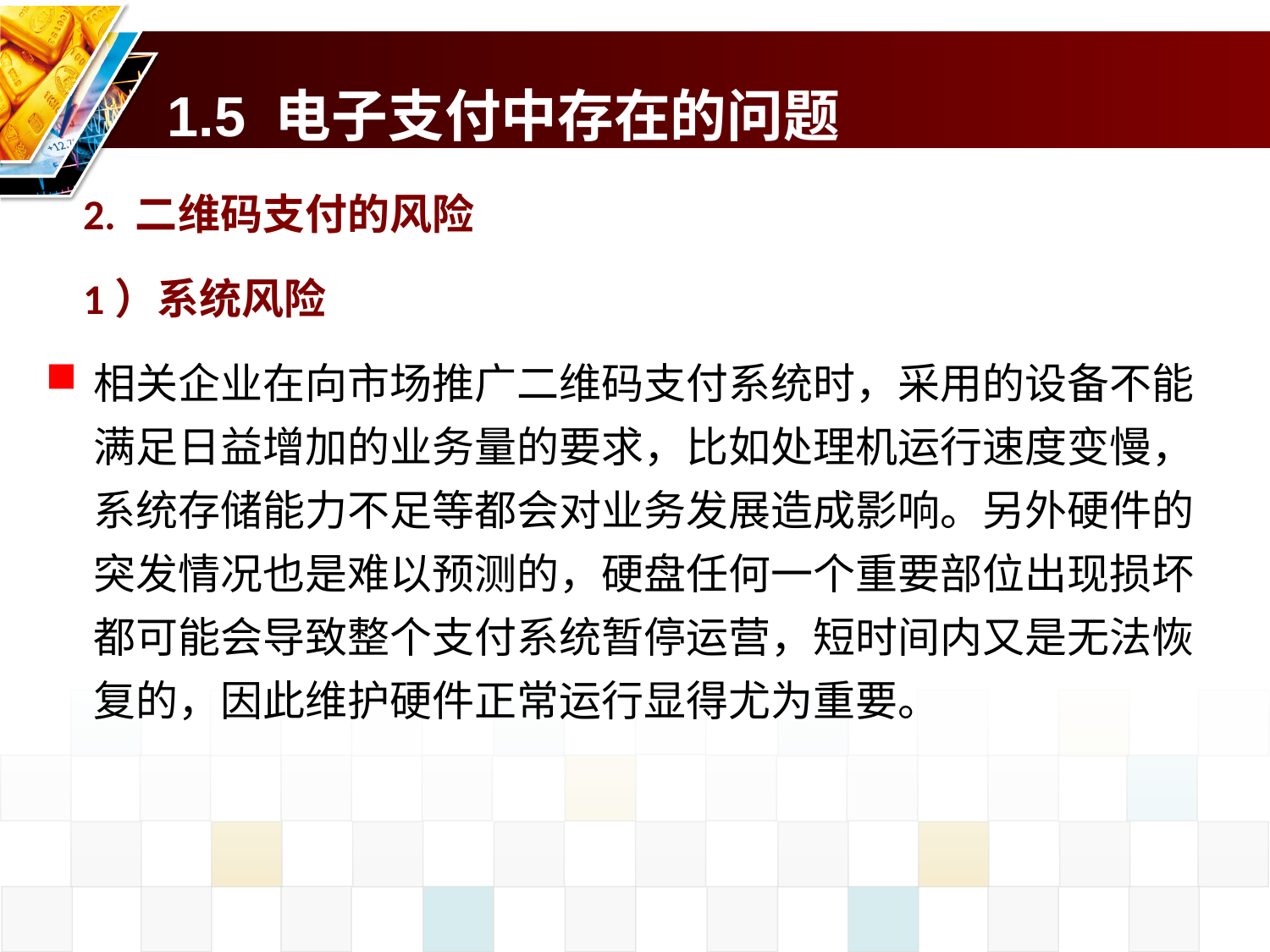

# 1.5 电子支付中存在的问题
2. 二维码支付的风险
1）系统风险
相关企业在向市场推广二维码支付系统时，采用的设备不能满足日益增加的业务量的要求，比如处理机运行速度变慢，系统存储能力不足等都会对业务发展造成影响。另外硬件的突发情况也是难以预测的，硬盘任何一个重要部位出现损坏都可能会导致整个支付系统暂停运营，短时间内又是无法恢复的，因此维护硬件正常运行显得尤为重要。